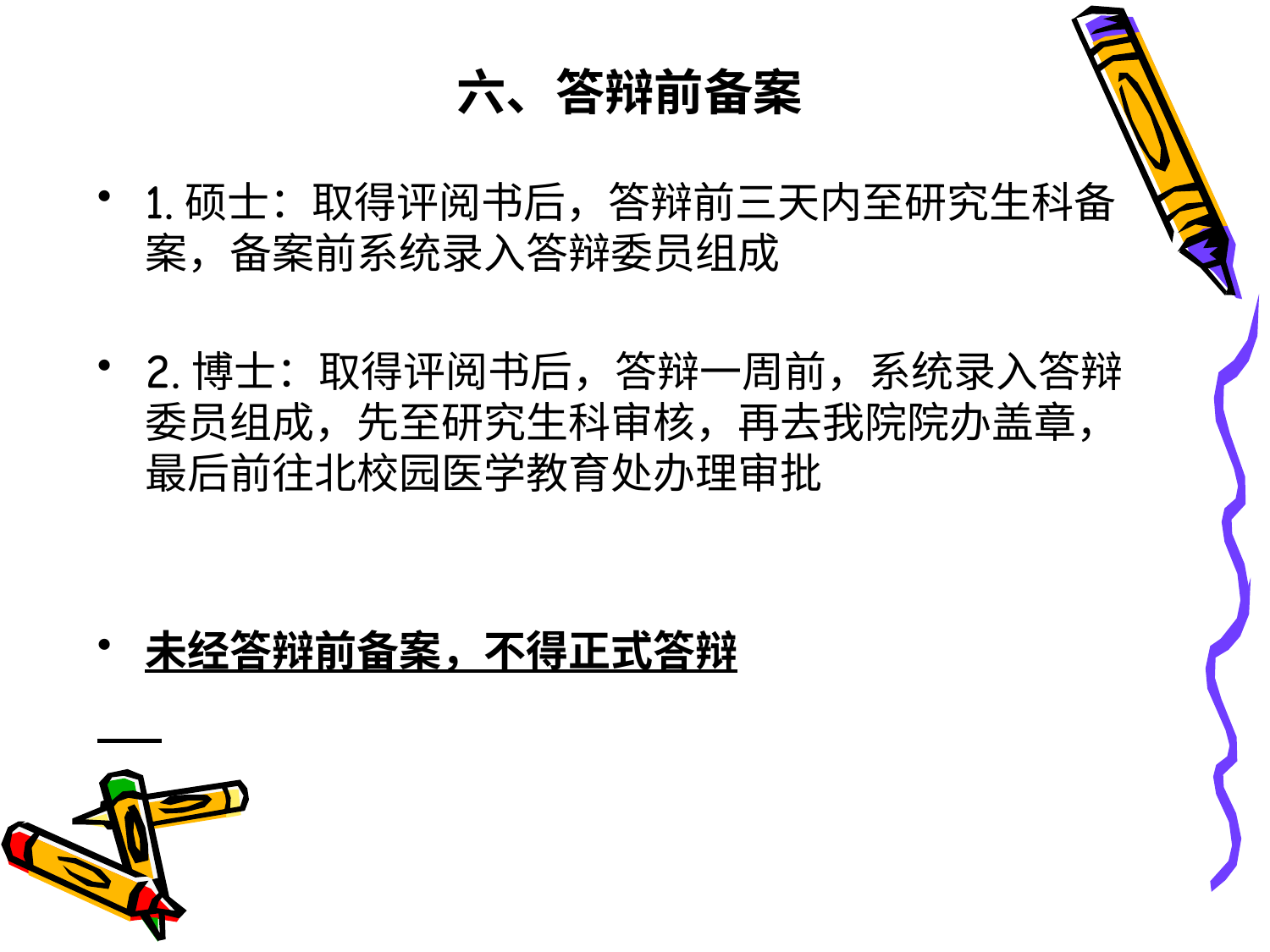

# 六、答辩前备案
1.硕士：取得评阅书后，答辩前三天内至研究生科备案，备案前系统录入答辩委员组成

2.博士：取得评阅书后，答辩一周前，系统录入答辩委员组成，先至研究生科审核，再去我院院办盖章，最后前往北校园医学教育处办理审批

未经答辩前备案，不得正式答辩